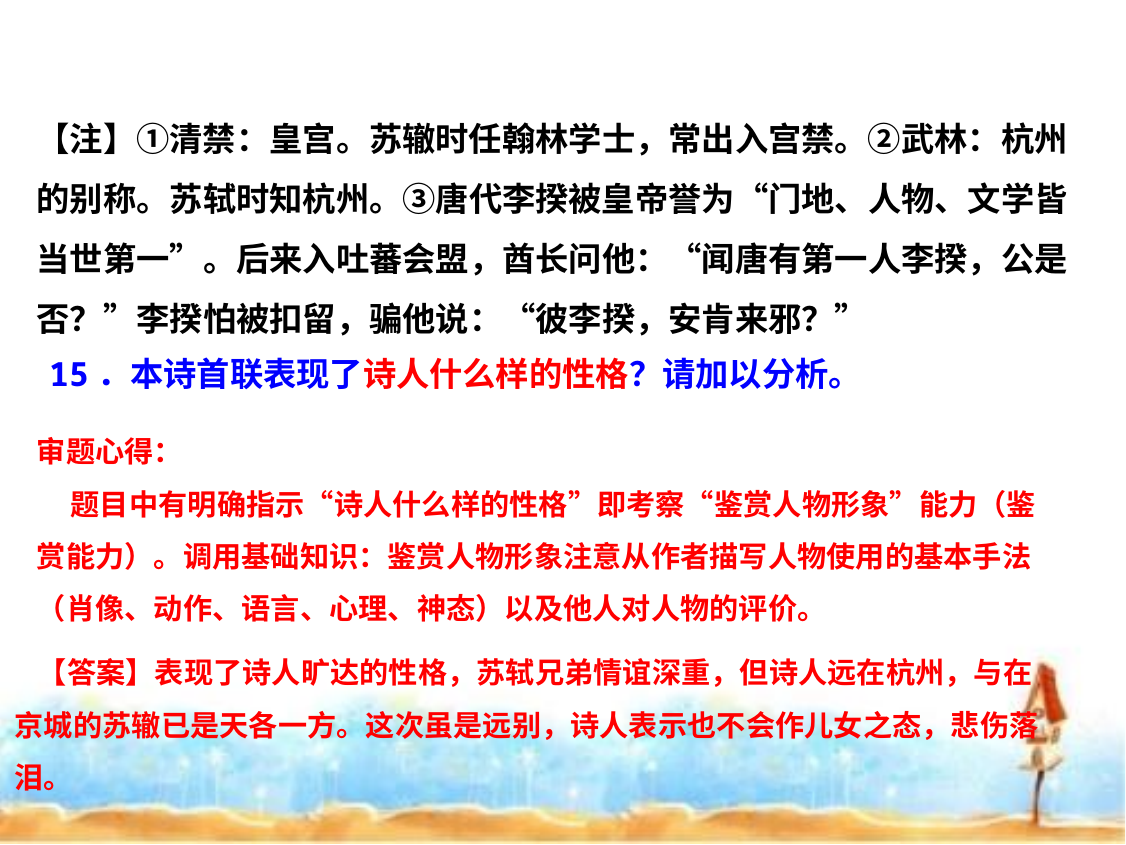

【注】①清禁：皇宫。苏辙时任翰林学士，常出入宫禁。②武林：杭州的别称。苏轼时知杭州。③唐代李揆被皇帝誉为“门地、人物、文学皆当世第一”。后来入吐蕃会盟，酋长问他：“闻唐有第一人李揆，公是否？”李揆怕被扣留，骗他说：“彼李揆，安肯来邪？”
15．本诗首联表现了诗人什么样的性格？请加以分析。
审题心得：
    题目中有明确指示“诗人什么样的性格”即考察“鉴赏人物形象”能力（鉴赏能力）。调用基础知识：鉴赏人物形象注意从作者描写人物使用的基本手法（肖像、动作、语言、心理、神态）以及他人对人物的评价。
   【答案】表现了诗人旷达的性格，苏轼兄弟情谊深重，但诗人远在杭州，与在京城的苏辙已是天各一方。这次虽是远别，诗人表示也不会作儿女之态，悲伤落泪。